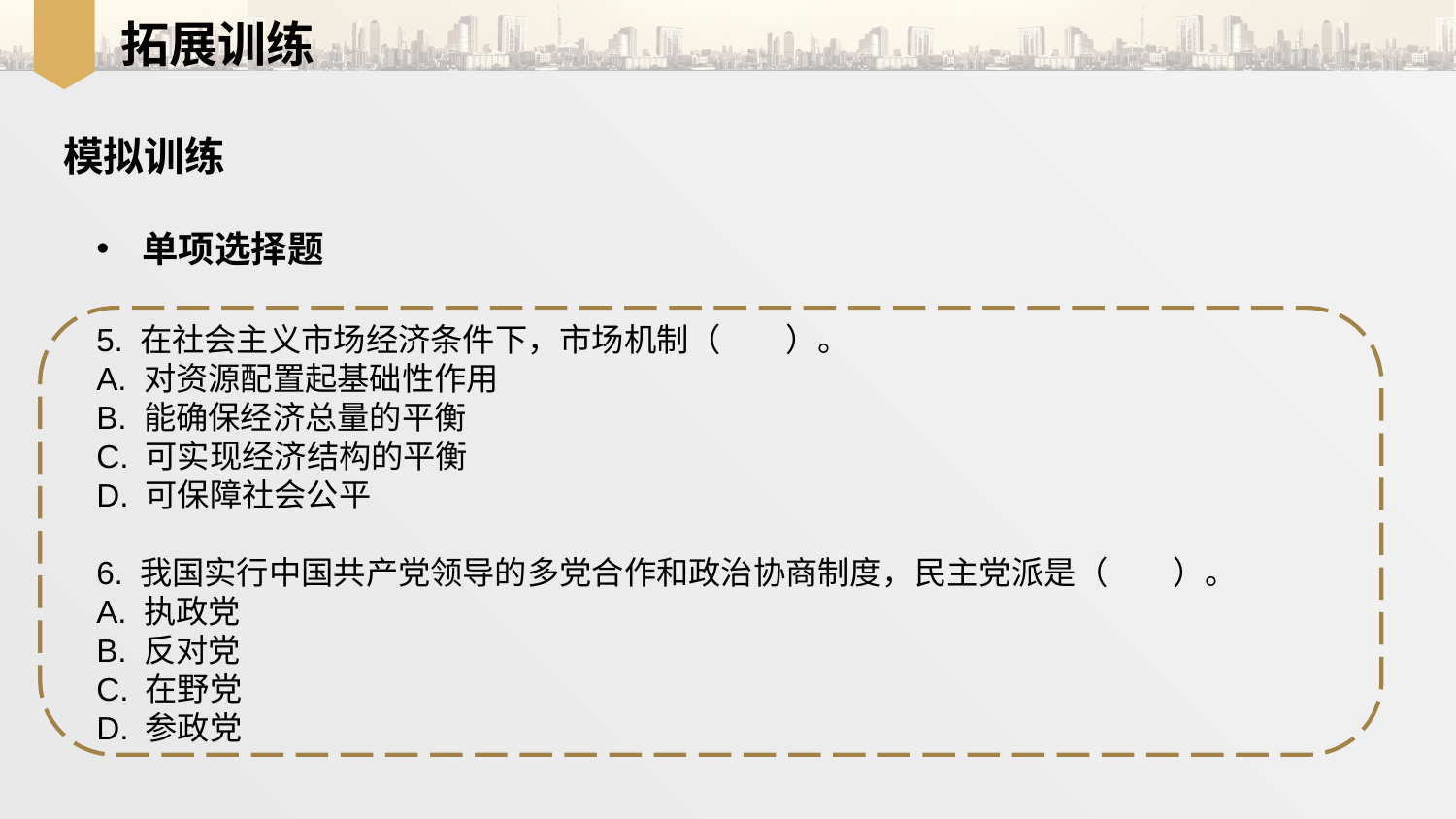

拓展训练
模拟训练
单项选择题

5. 在社会主义市场经济条件下，市场机制（　　）。
A. 对资源配置起基础性作用
B. 能确保经济总量的平衡
C. 可实现经济结构的平衡
D. 可保障社会公平

6. 我国实行中国共产党领导的多党合作和政治协商制度，民主党派是（　　）。
A. 执政党
B. 反对党
C. 在野党
D. 参政党